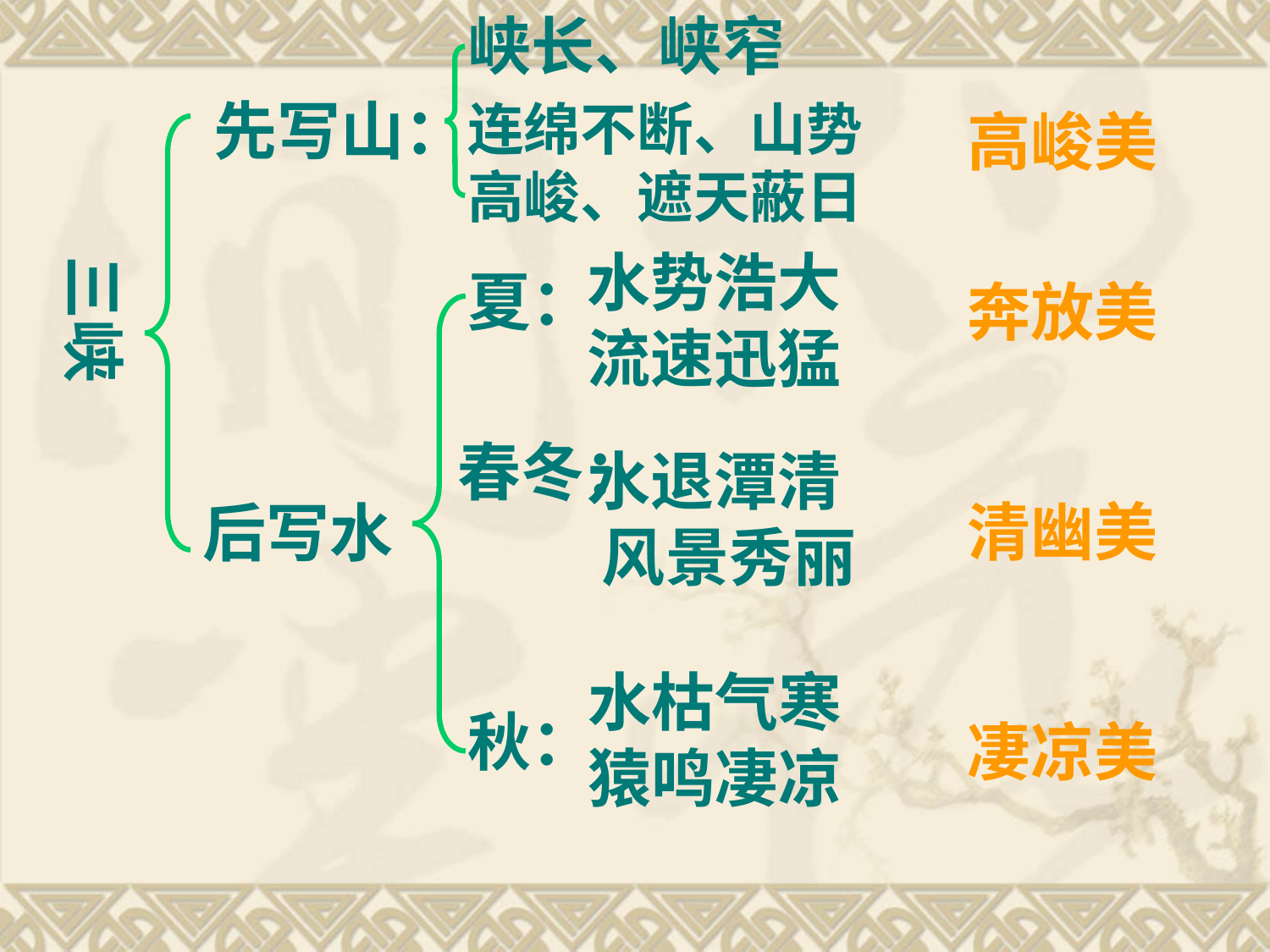

峡长、峡窄
连绵不断、山势高峻、遮天蔽日

先写山：
高峻美

水势浩大流速迅猛
三峡
夏：
奔放美

春冬：
水退潭清   风景秀丽
清幽美
后写水
水枯气寒    猿鸣凄凉
秋：
凄凉美